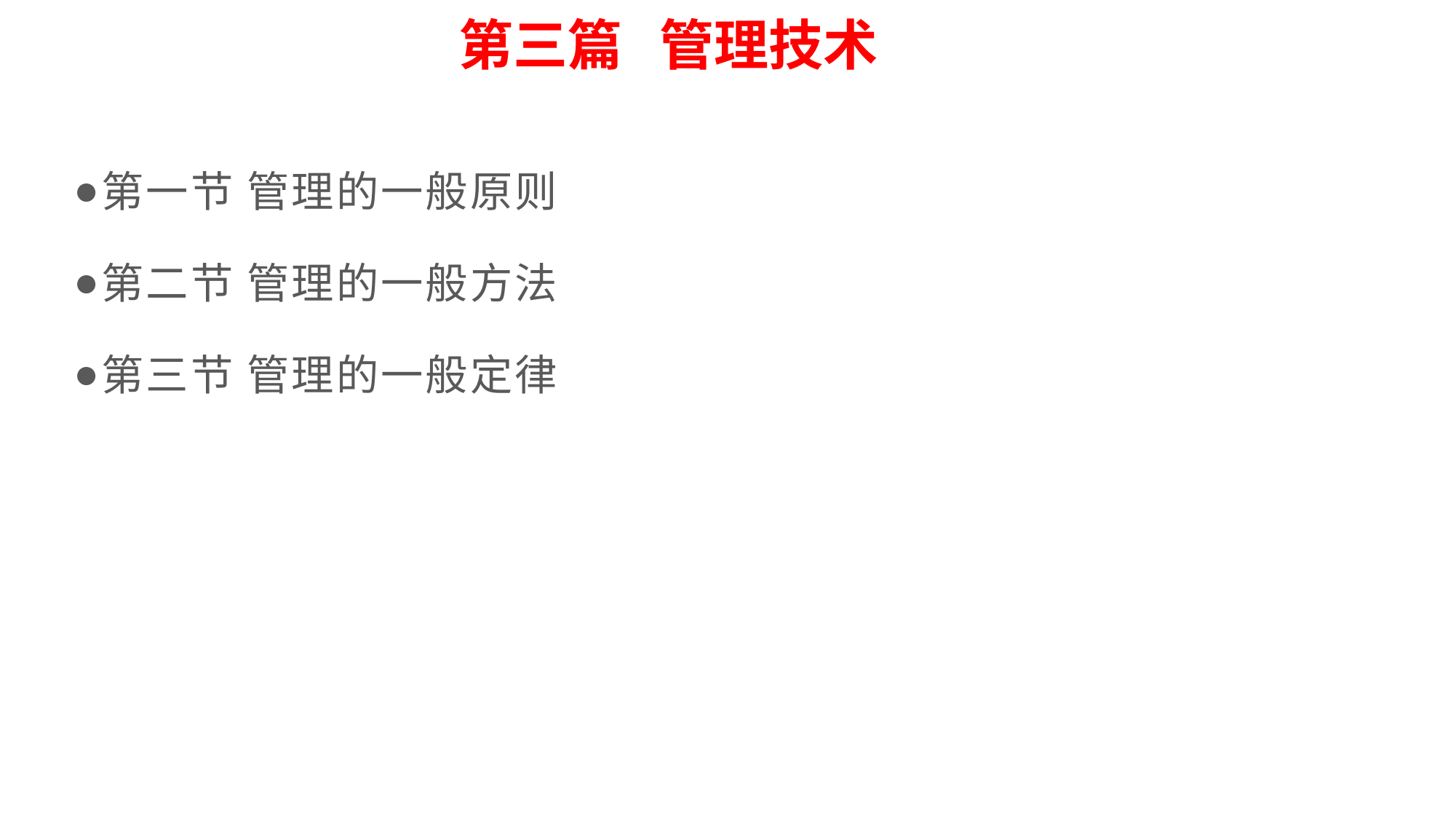

第三篇   管理技术
第一节 管理的一般原则
第二节 管理的一般方法
第三节 管理的一般定律